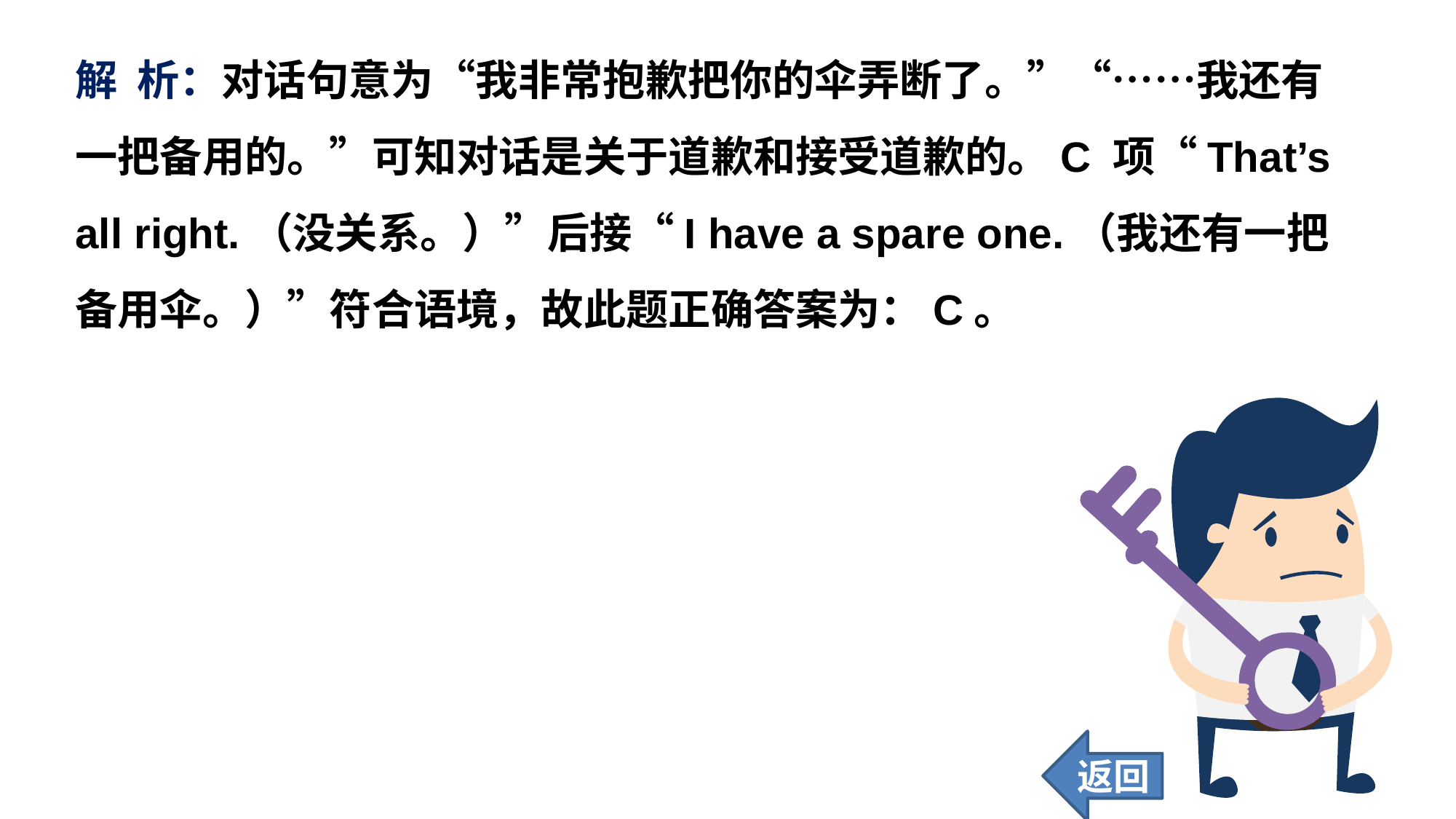

解  析：对话句意为“我非常抱歉把你的伞弄断了。”“……我还有一把备用的。”可知对话是关于道歉和接受道歉的。C 项“That’s all right.（没关系。）”后接“I have a spare one.（我还有一把备用伞。）”符合语境，故此题正确答案为：C。

返回
31